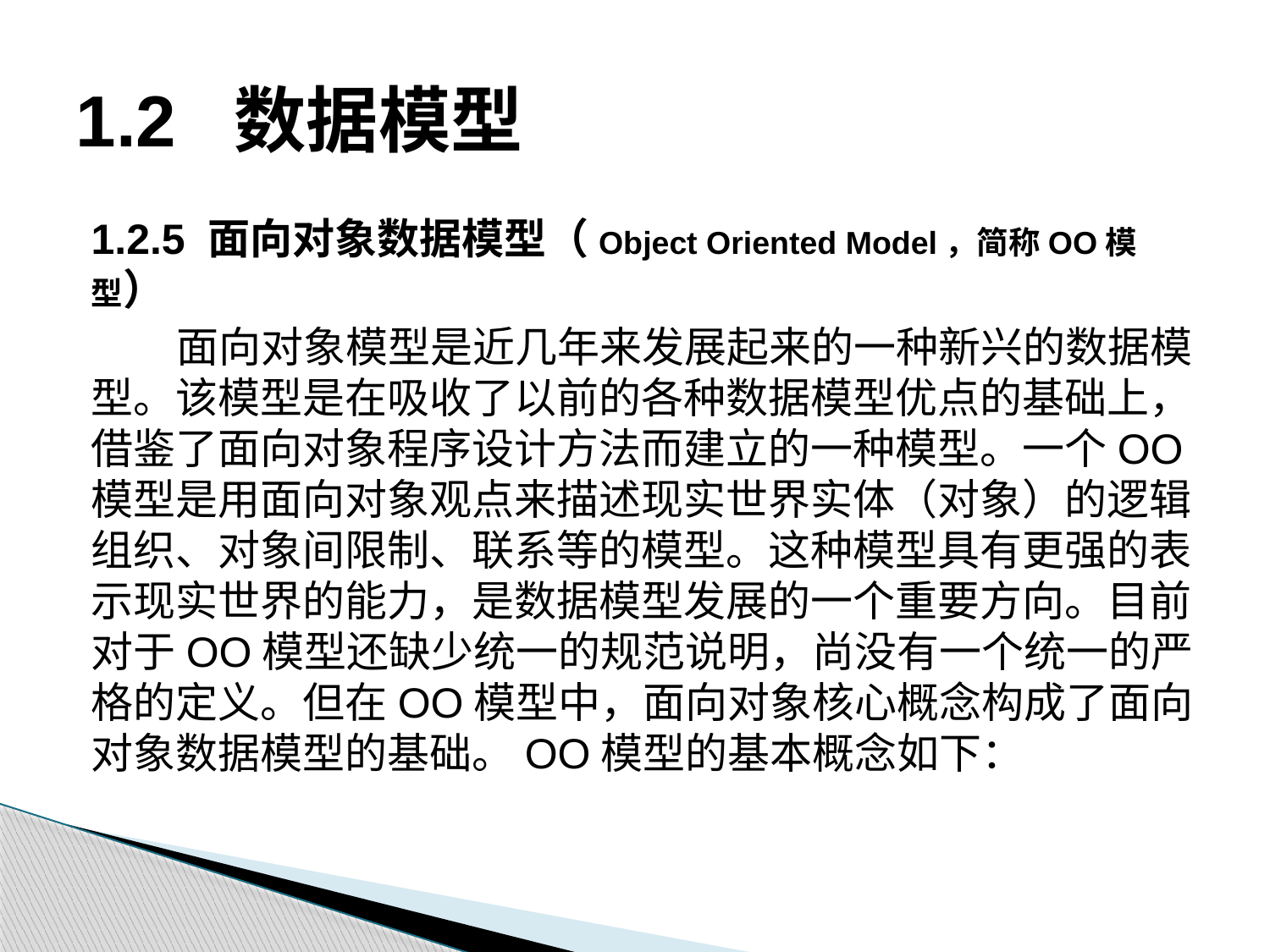

# 1.2  数据模型
1.2.5 面向对象数据模型（Object Oriented Model，简称OO模型）
面向对象模型是近几年来发展起来的一种新兴的数据模型。该模型是在吸收了以前的各种数据模型优点的基础上，借鉴了面向对象程序设计方法而建立的一种模型。一个OO模型是用面向对象观点来描述现实世界实体（对象）的逻辑组织、对象间限制、联系等的模型。这种模型具有更强的表示现实世界的能力，是数据模型发展的一个重要方向。目前对于OO模型还缺少统一的规范说明，尚没有一个统一的严格的定义。但在OO模型中，面向对象核心概念构成了面向对象数据模型的基础。OO模型的基本概念如下：